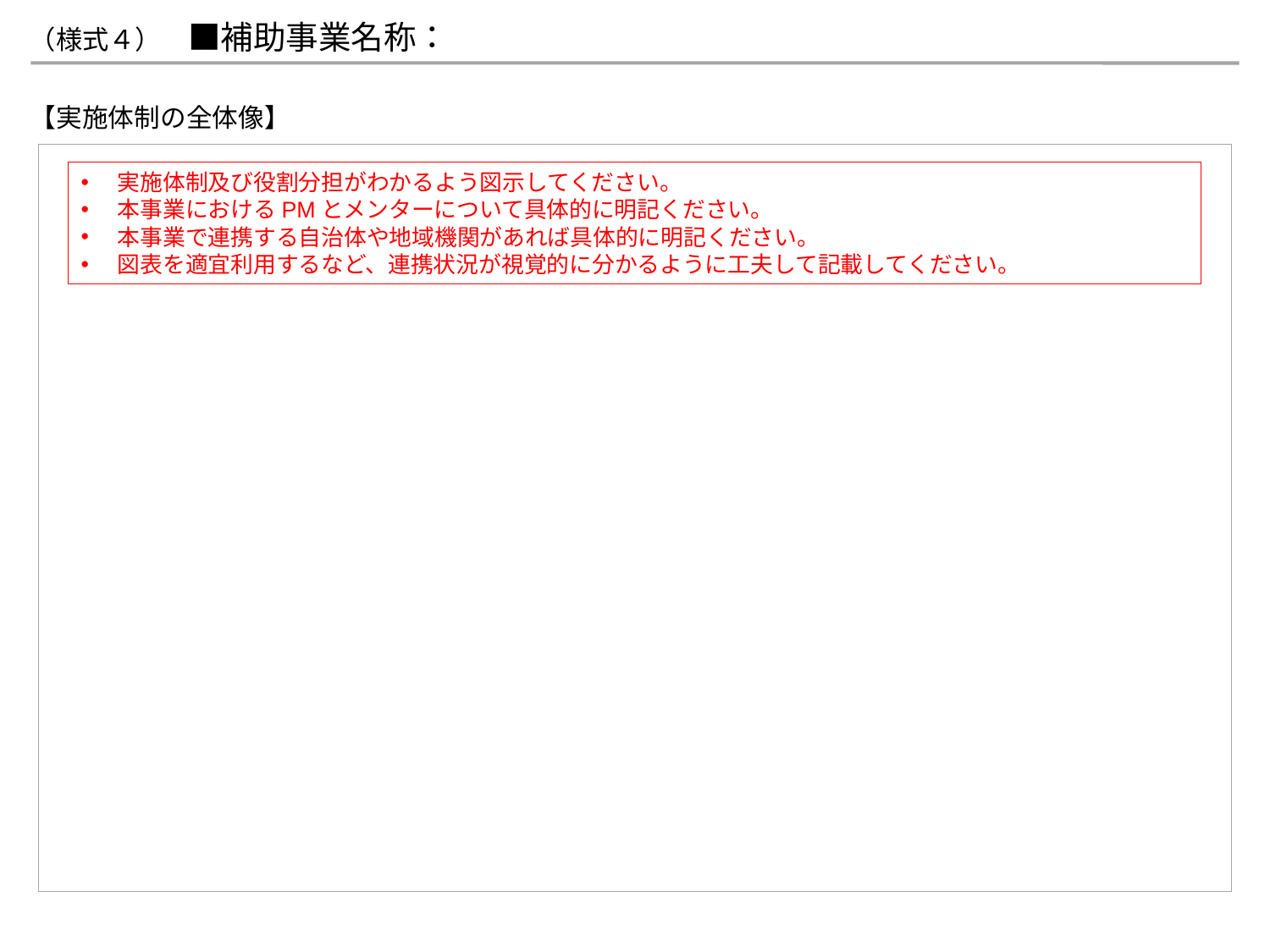

（様式４）　■補助事業名称：
【実施体制の全体像】

実施体制及び役割分担がわかるよう図示してください。
本事業におけるPMとメンターについて具体的に明記ください。
本事業で連携する自治体や地域機関があれば具体的に明記ください。
図表を適宜利用するなど、連携状況が視覚的に分かるように工夫して記載してください。